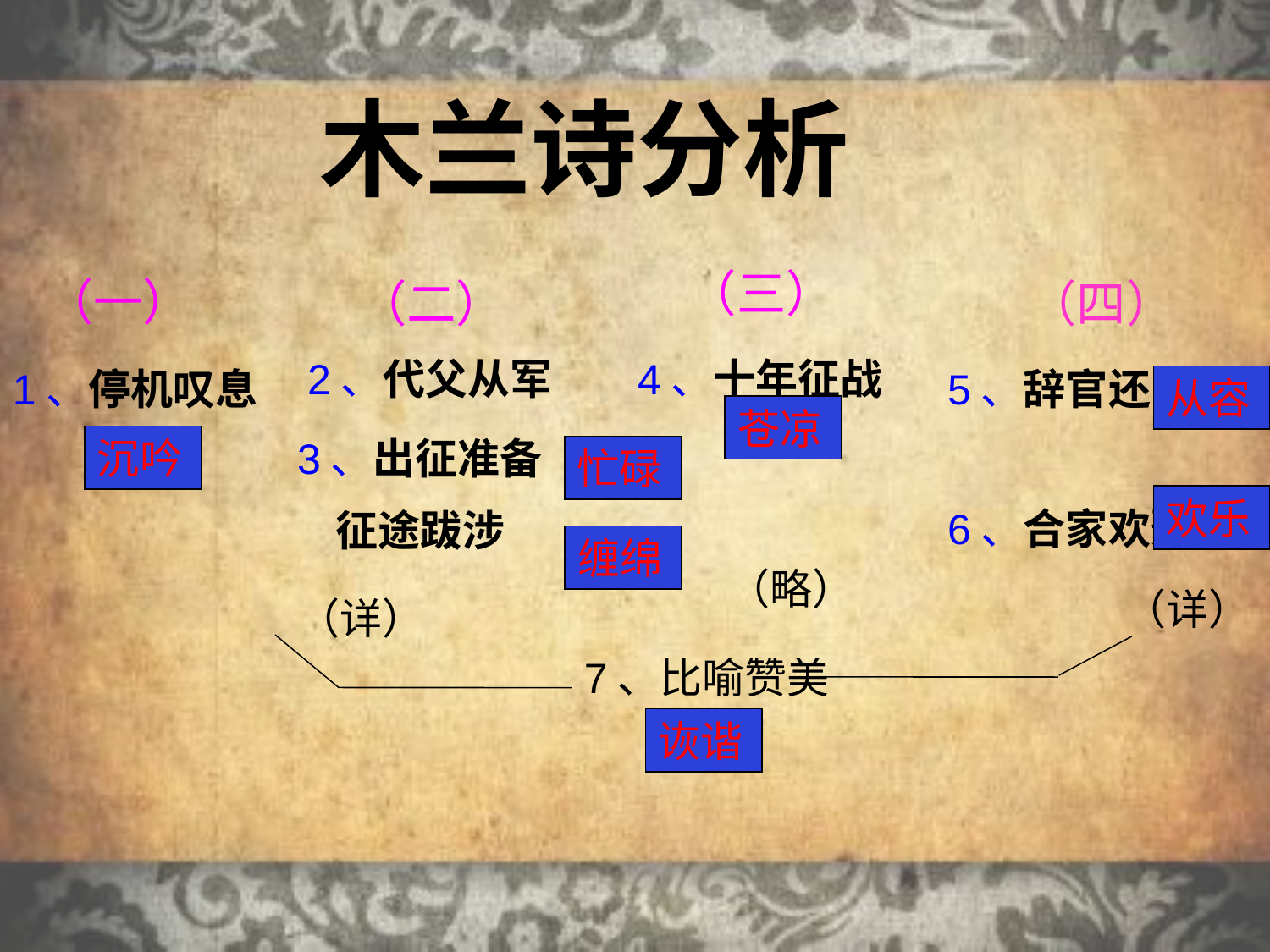

木兰诗分析
（三）
（一）
（二）
（四）
2、代父从军
4、十年征战
1、停机叹息
5、辞官还乡
从容
苍凉
沉吟
3、出征准备
   征途跋涉
忙碌
欢乐
6、合家欢聚
缠绵
（略）
（详）
（详）

7、比喻赞美

诙谐